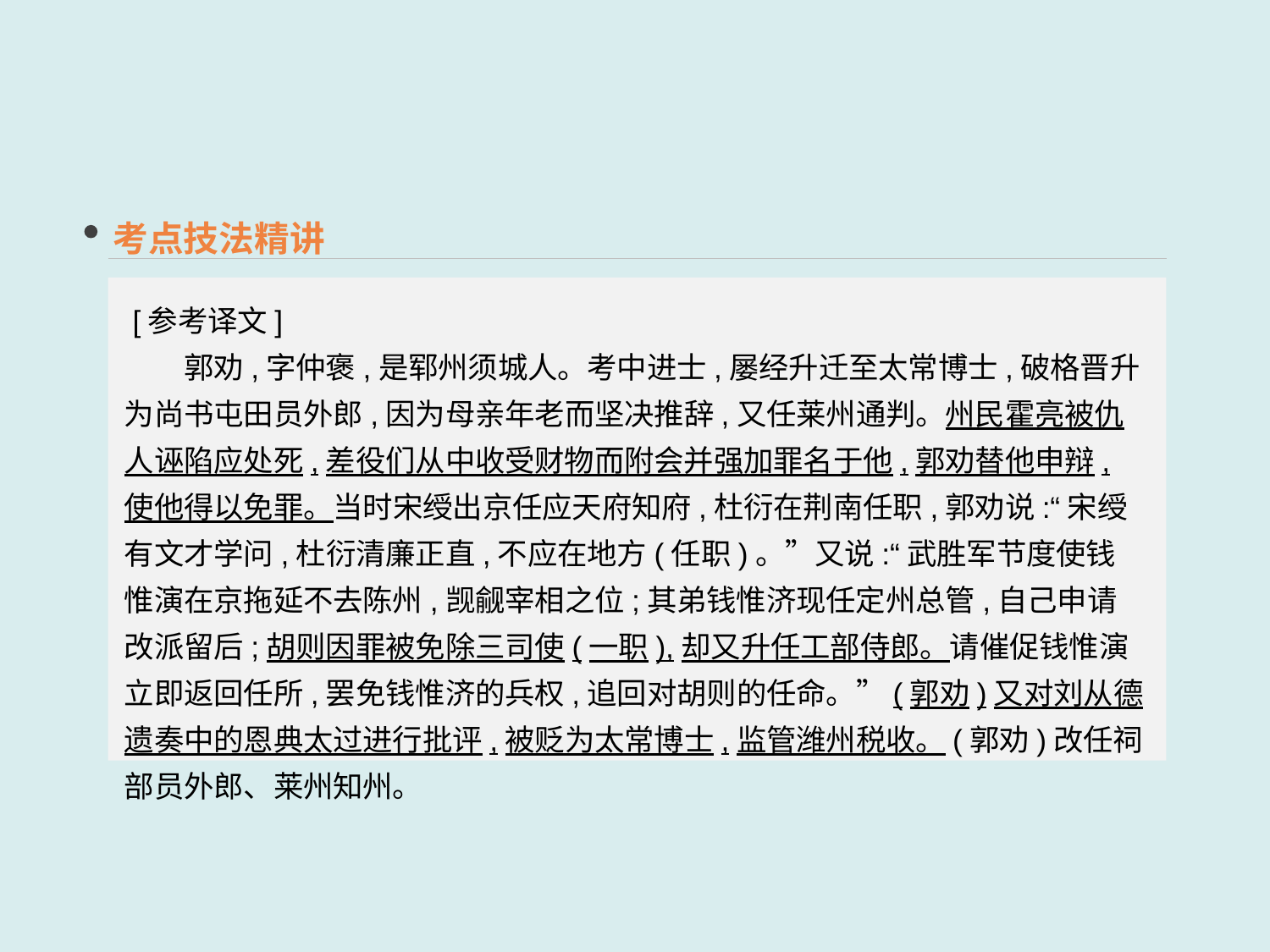

考点技法精讲

 [参考译文]
　　郭劝,字仲褒,是郓州须城人。考中进士,屡经升迁至太常博士,破格晋升为尚书屯田员外郎,因为母亲年老而坚决推辞,又任莱州通判。州民霍亮被仇人诬陷应处死,差役们从中收受财物而附会并强加罪名于他,郭劝替他申辩,使他得以免罪。当时宋绶出京任应天府知府,杜衍在荆南任职,郭劝说:“宋绶有文才学问,杜衍清廉正直,不应在地方(任职)。”又说:“武胜军节度使钱惟演在京拖延不去陈州,觊觎宰相之位;其弟钱惟济现任定州总管,自己申请改派留后;胡则因罪被免除三司使(一职),却又升任工部侍郎。请催促钱惟演立即返回任所,罢免钱惟济的兵权,追回对胡则的任命。”(郭劝)又对刘从德遗奏中的恩典太过进行批评,被贬为太常博士,监管潍州税收。(郭劝)改任祠部员外郎、莱州知州。